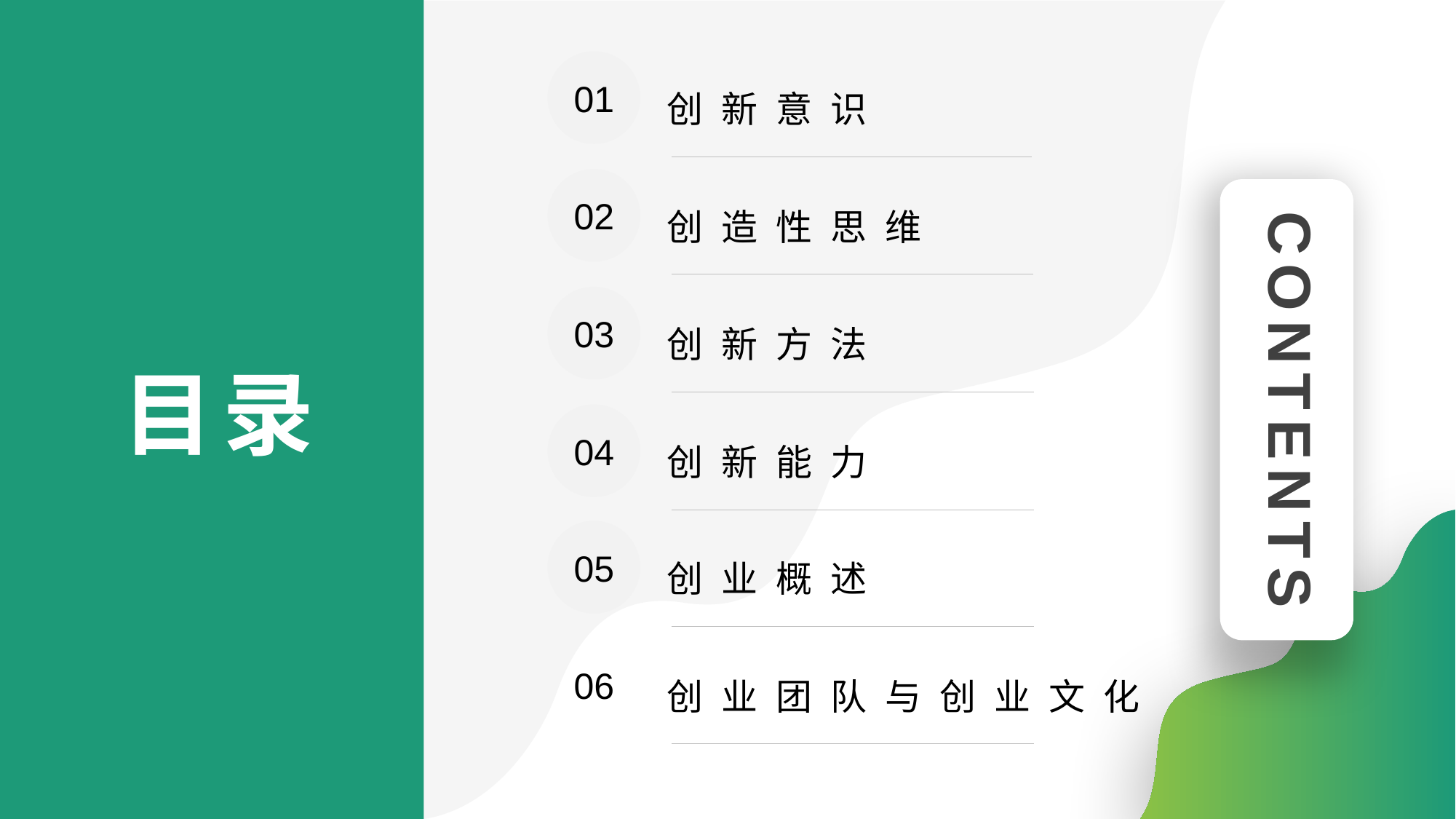

01
创新意识
02
创造性思维

CONTENTS
03
创新方法
目录
04
创新能力

05
创业概述
06
创业团队与创业文化